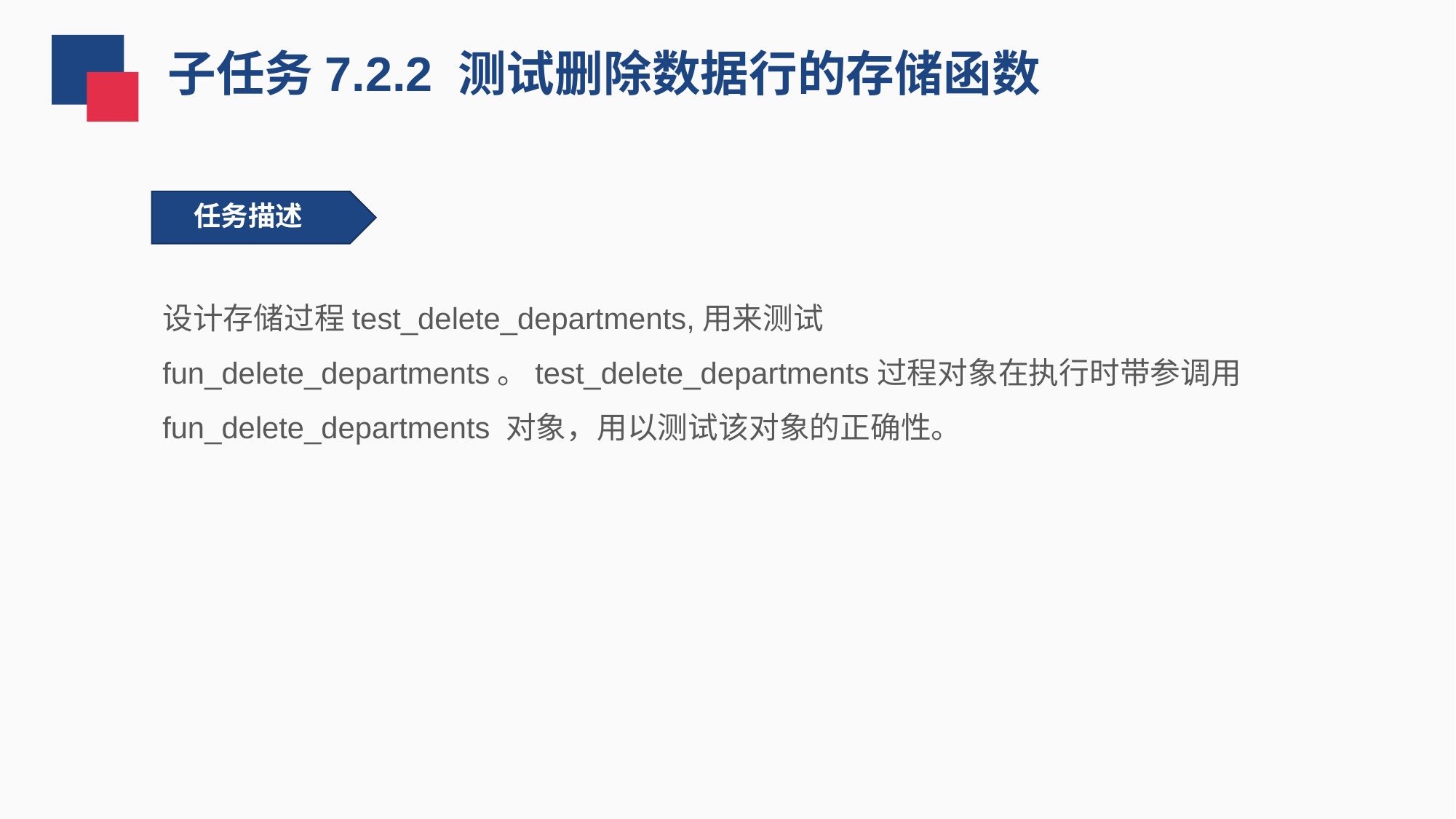

子任务7.2.2 测试删除数据行的存储函数

    任务描述
设计存储过程test_delete_departments,用来测试fun_delete_departments。test_delete_departments过程对象在执行时带参调用fun_delete_departments 对象，用以测试该对象的正确性。